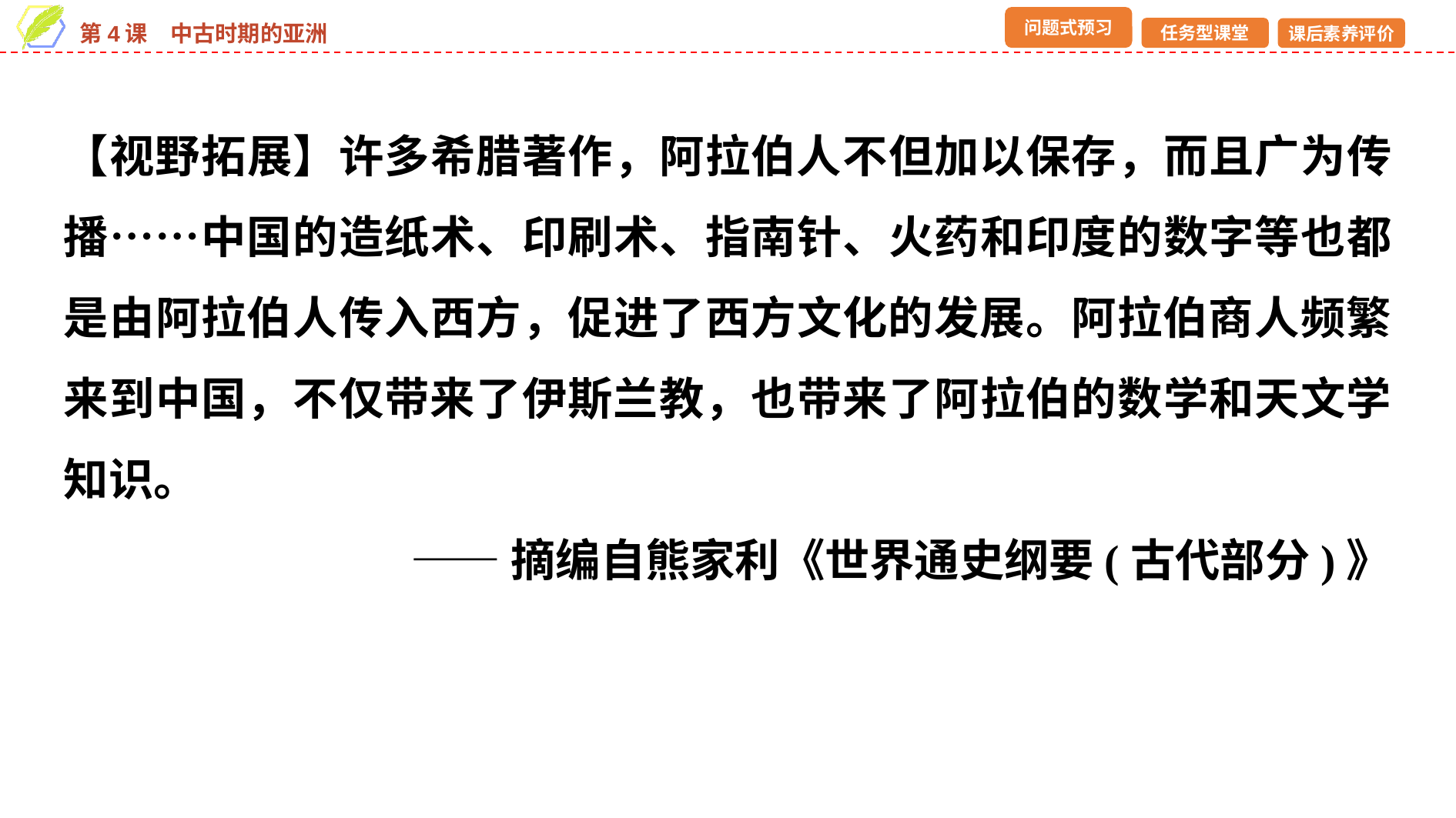

【视野拓展】许多希腊著作，阿拉伯人不但加以保存，而且广为传播……中国的造纸术、印刷术、指南针、火药和印度的数字等也都是由阿拉伯人传入西方，促进了西方文化的发展。阿拉伯商人频繁来到中国，不仅带来了伊斯兰教，也带来了阿拉伯的数学和天文学知识。
——摘编自熊家利《世界通史纲要(古代部分)》